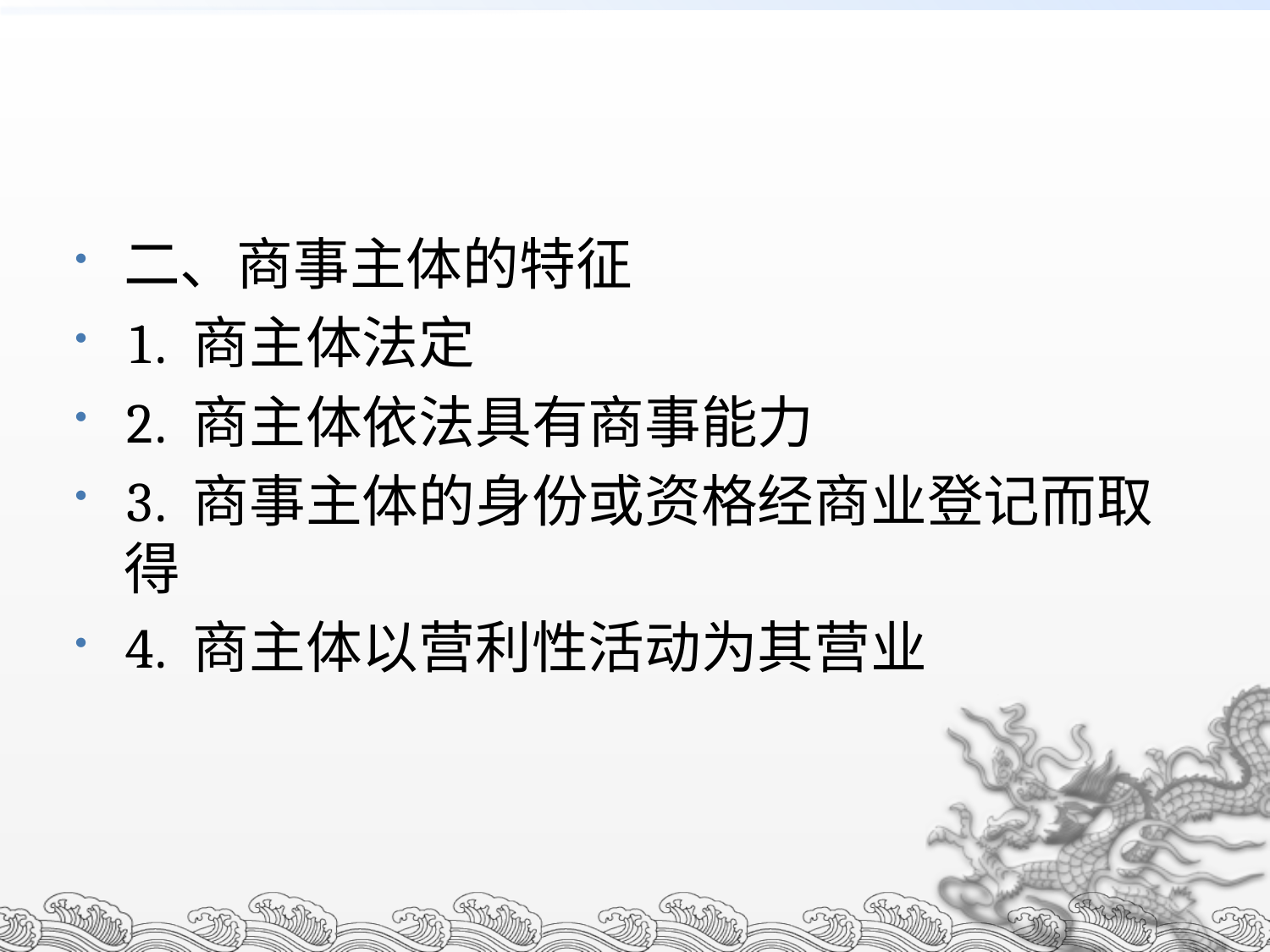

#
二、商事主体的特征
1. 商主体法定
2. 商主体依法具有商事能力
3. 商事主体的身份或资格经商业登记而取得
4. 商主体以营利性活动为其营业